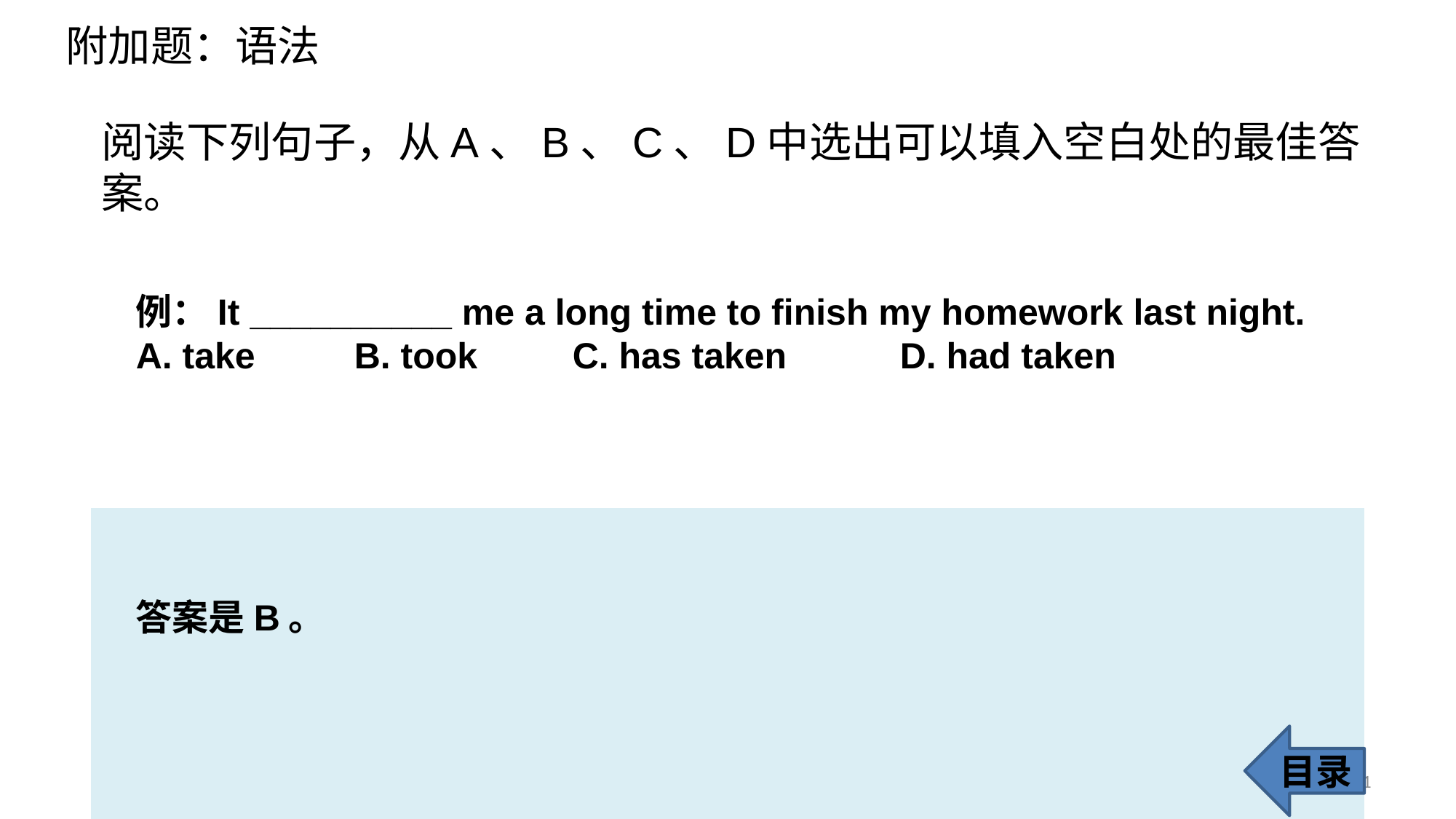

附加题：语法
阅读下列句子，从A、B、C、D中选出可以填入空白处的最佳答案。
例：It __________ me a long time to finish my homework last night.
A. take 	B. took 	C. has taken 	D. had taken

答案是B。

目录
61